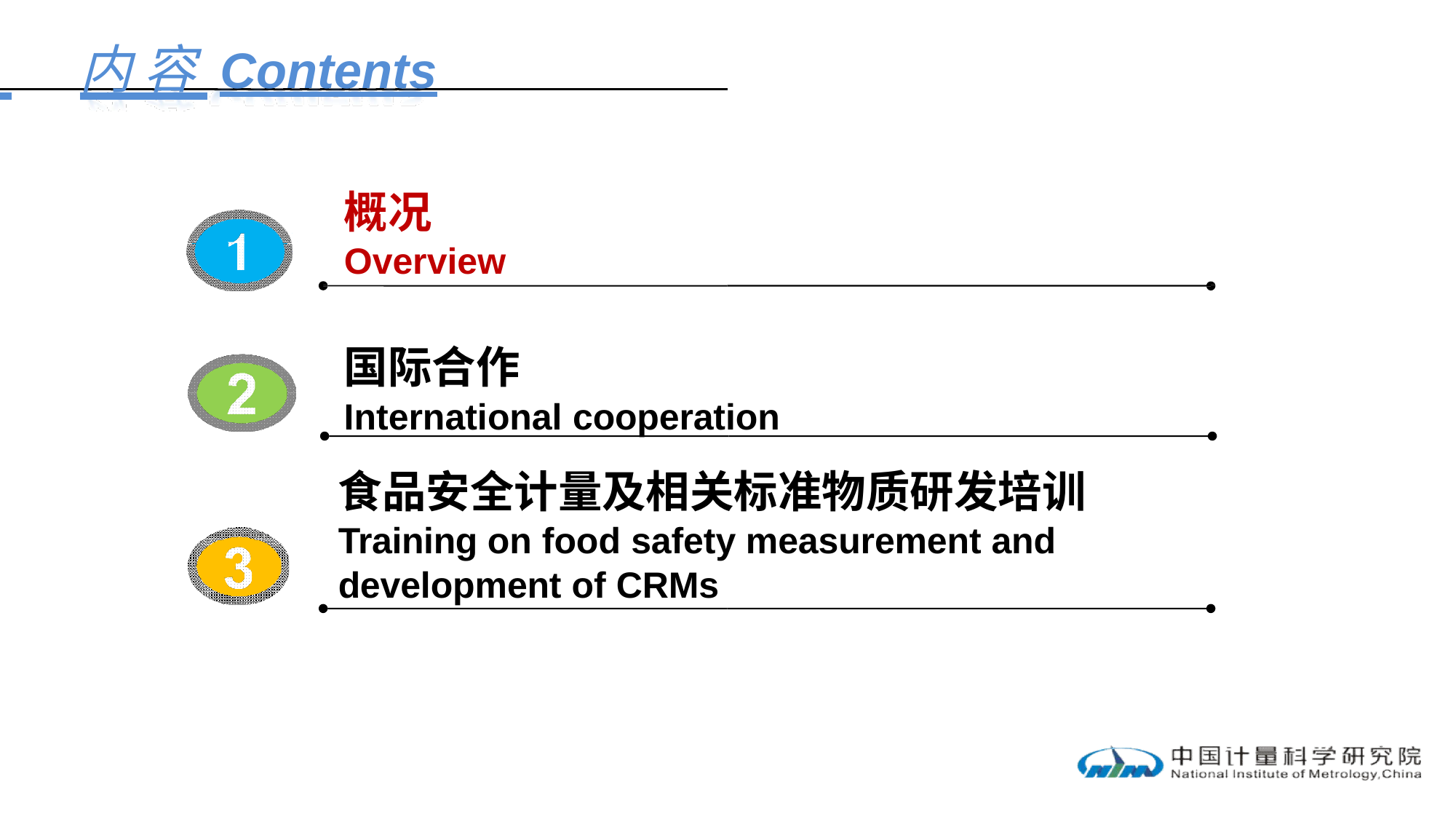

# 内 容 Contents

概况
Overview

国际合作
International cooperation
食品安全计量及相关标准物质研发培训
Training on food safety measurement and
development of CRMs